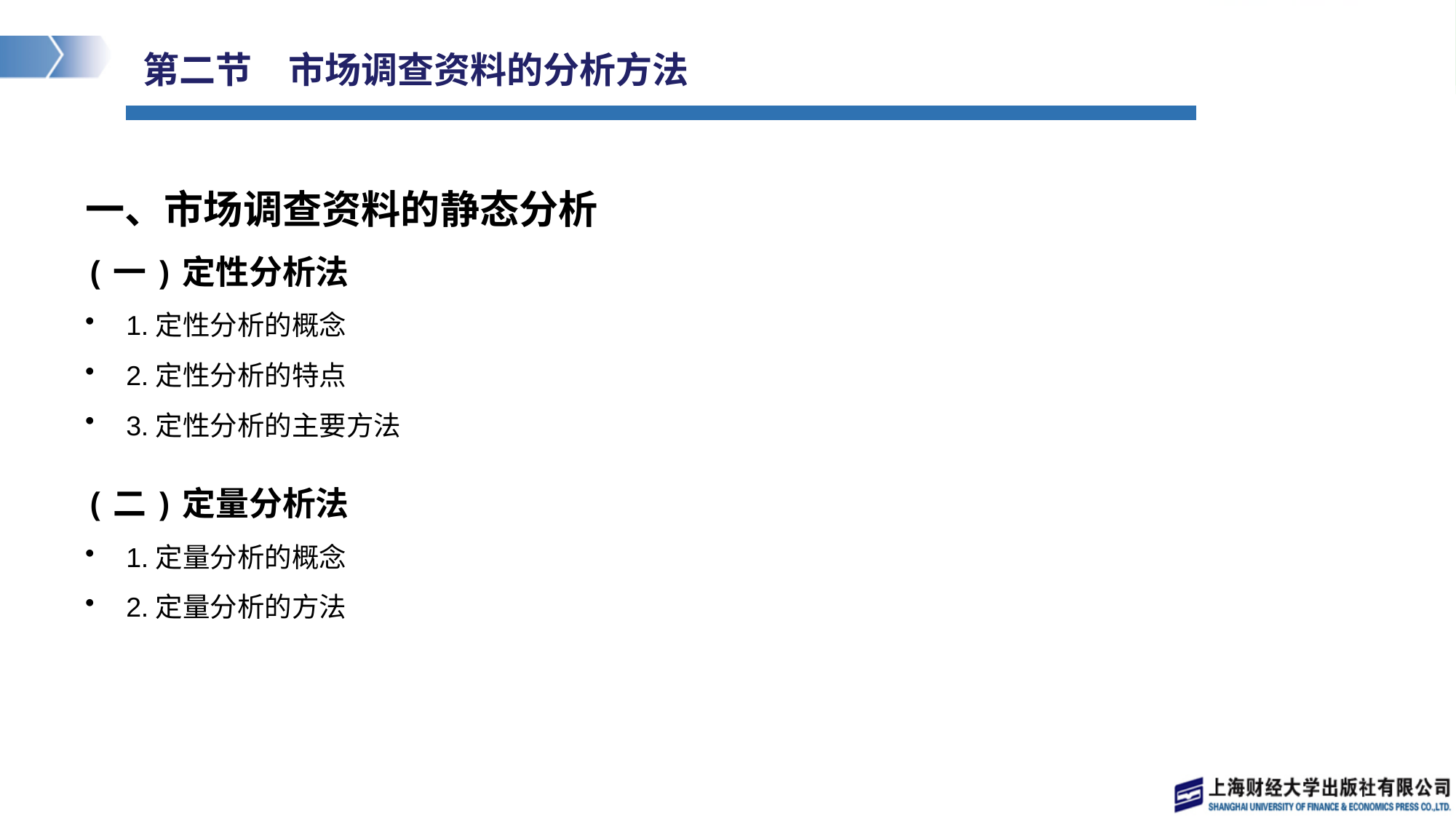

# 第二节　市场调查资料的分析方法
一、市场调查资料的静态分析
(一)定性分析法
1.定性分析的概念
2.定性分析的特点
3.定性分析的主要方法
(二)定量分析法
1.定量分析的概念
2.定量分析的方法